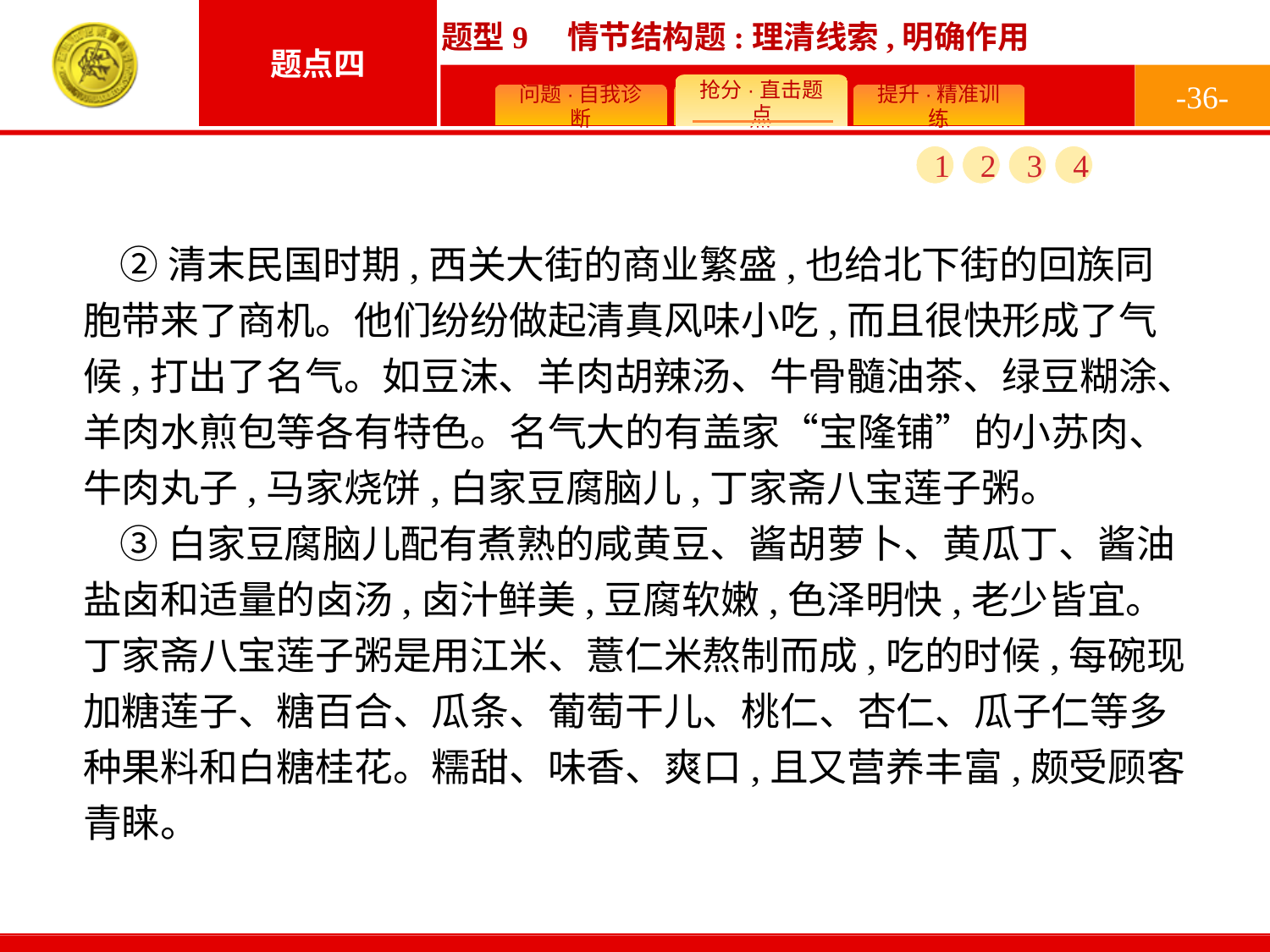

-36-
1
2
3
4
②清末民国时期,西关大街的商业繁盛,也给北下街的回族同胞带来了商机。他们纷纷做起清真风味小吃,而且很快形成了气候,打出了名气。如豆沫、羊肉胡辣汤、牛骨髓油茶、绿豆糊涂、羊肉水煎包等各有特色。名气大的有盖家“宝隆铺”的小苏肉、牛肉丸子,马家烧饼,白家豆腐脑儿,丁家斋八宝莲子粥。
③白家豆腐脑儿配有煮熟的咸黄豆、酱胡萝卜、黄瓜丁、酱油盐卤和适量的卤汤,卤汁鲜美,豆腐软嫩,色泽明快,老少皆宜。丁家斋八宝莲子粥是用江米、薏仁米熬制而成,吃的时候,每碗现加糖莲子、糖百合、瓜条、葡萄干儿、桃仁、杏仁、瓜子仁等多种果料和白糖桂花。糯甜、味香、爽口,且又营养丰富,颇受顾客青睐。